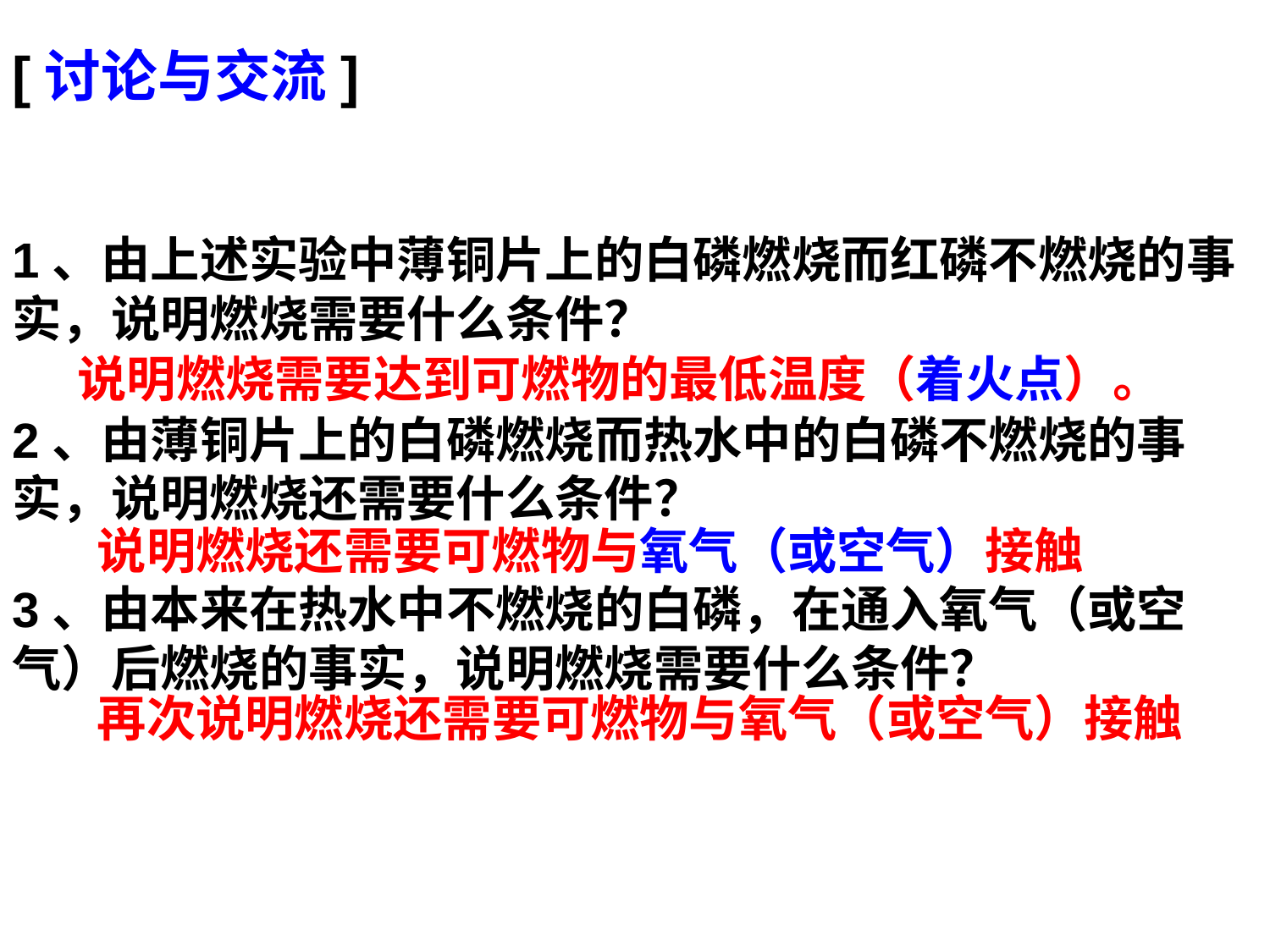

[讨论与交流]
1、由上述实验中薄铜片上的白磷燃烧而红磷不燃烧的事实，说明燃烧需要什么条件？
说明燃烧需要达到可燃物的最低温度（着火点）。
2、由薄铜片上的白磷燃烧而热水中的白磷不燃烧的事实，说明燃烧还需要什么条件？
说明燃烧还需要可燃物与氧气（或空气）接触
3、由本来在热水中不燃烧的白磷，在通入氧气（或空气）后燃烧的事实，说明燃烧需要什么条件？
再次说明燃烧还需要可燃物与氧气（或空气）接触